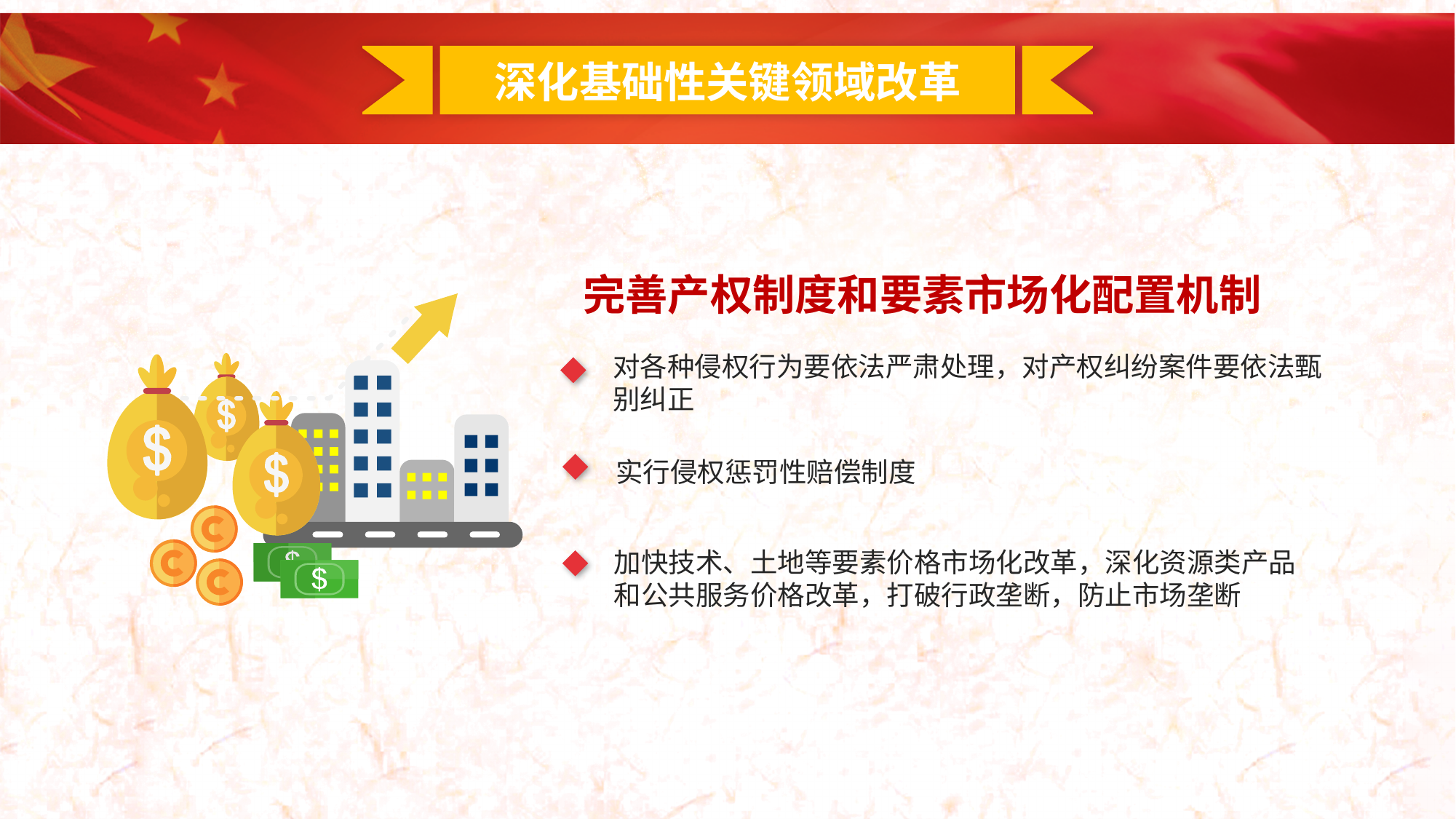

深化基础性关键领域改革
完善产权制度和要素市场化配置机制

对各种侵权行为要依法严肃处理，对产权纠纷案件要依法甄别纠正

实行侵权惩罚性赔偿制度

加快技术、土地等要素价格市场化改革，深化资源类产品和公共服务价格改革，打破行政垄断，防止市场垄断